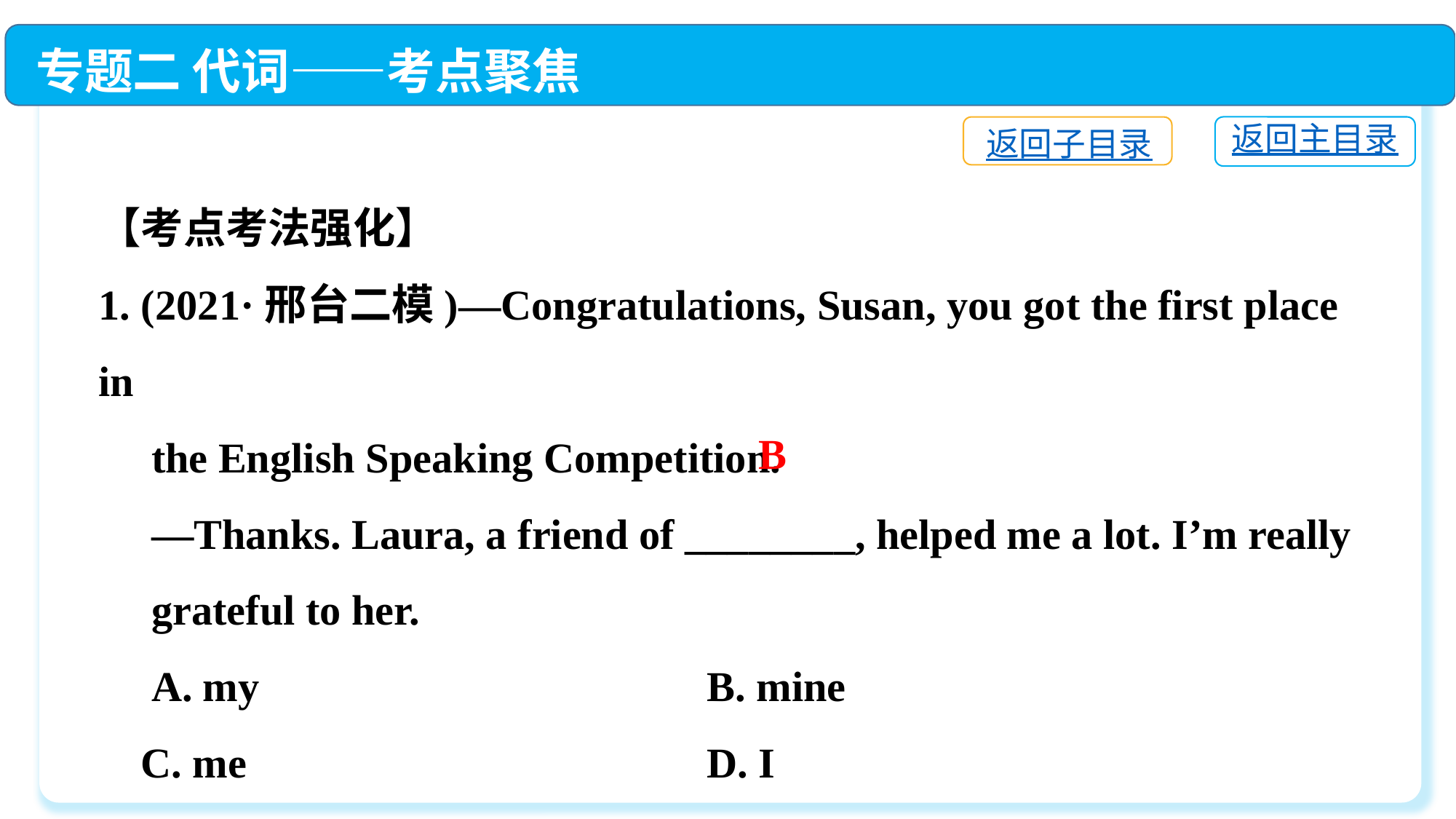

专题二 代词——考点聚焦

返回主目录

返回子目录
【考点考法强化】
1. (2021·邢台二模)—Congratulations, Susan, you got the first place in
     the English Speaking Competition.
     —Thanks. Laura, a friend of ________, helped me a lot. I’m really
     grateful to her.
     A. my	                                     B. mine
    C. me	                                     D. I

B